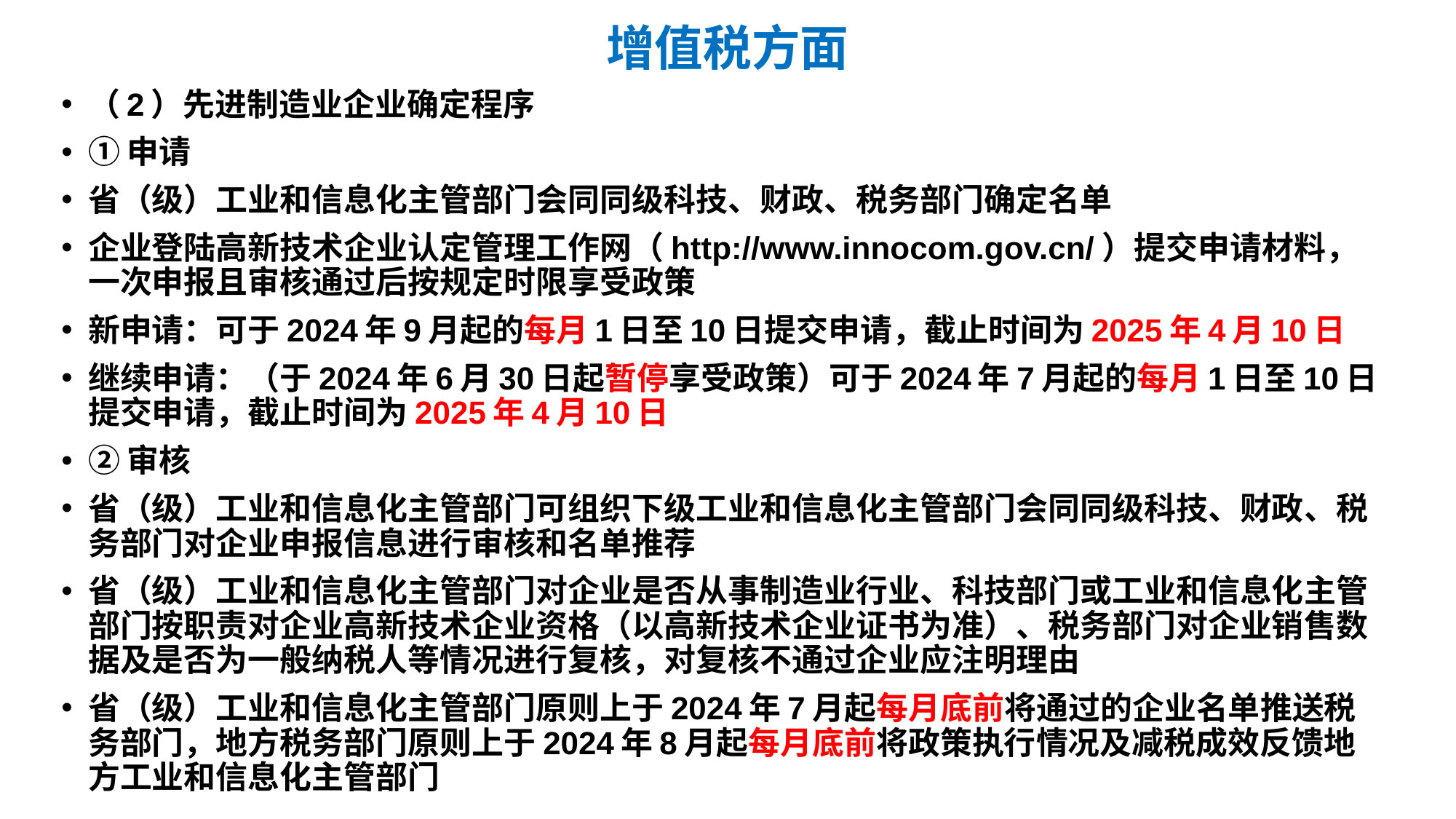

# 增值税方面
（2）先进制造业企业确定程序
①申请
省（级）工业和信息化主管部门会同同级科技、财政、税务部门确定名单
企业登陆高新技术企业认定管理工作网（http://www.innocom.gov.cn/）提交申请材料，一次申报且审核通过后按规定时限享受政策
新申请：可于2024年9月起的每月1日至10日提交申请，截止时间为2025年4月10日
继续申请：（于2024年6月30日起暂停享受政策）可于2024年7月起的每月1日至10日提交申请，截止时间为2025年4月10日
②审核
省（级）工业和信息化主管部门可组织下级工业和信息化主管部门会同同级科技、财政、税务部门对企业申报信息进行审核和名单推荐
省（级）工业和信息化主管部门对企业是否从事制造业行业、科技部门或工业和信息化主管部门按职责对企业高新技术企业资格（以高新技术企业证书为准）、税务部门对企业销售数据及是否为一般纳税人等情况进行复核，对复核不通过企业应注明理由
省（级）工业和信息化主管部门原则上于2024年7月起每月底前将通过的企业名单推送税务部门，地方税务部门原则上于2024年8月起每月底前将政策执行情况及减税成效反馈地方工业和信息化主管部门